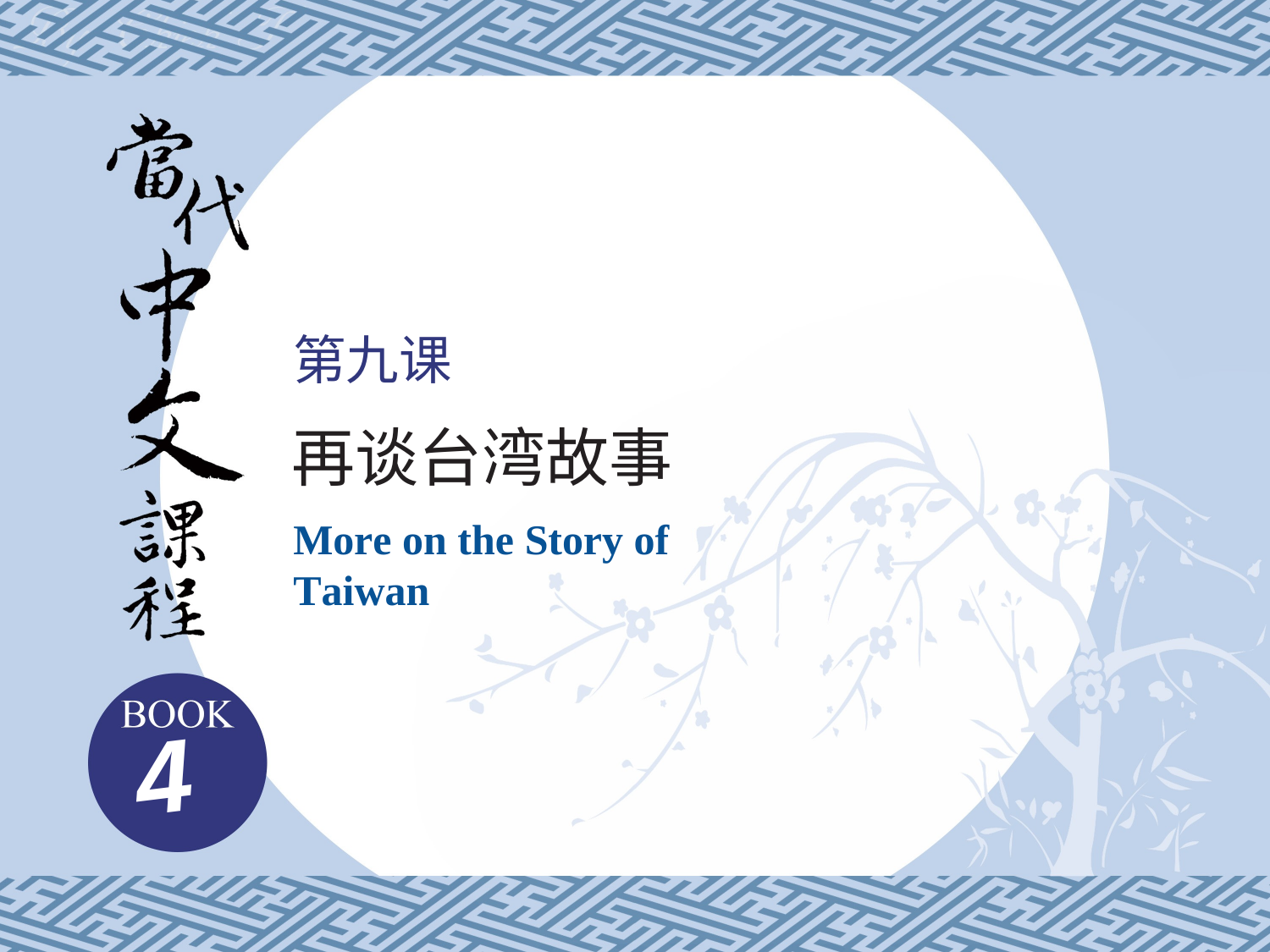

第九课
再谈台湾故事
More on the Story of Taiwan
4